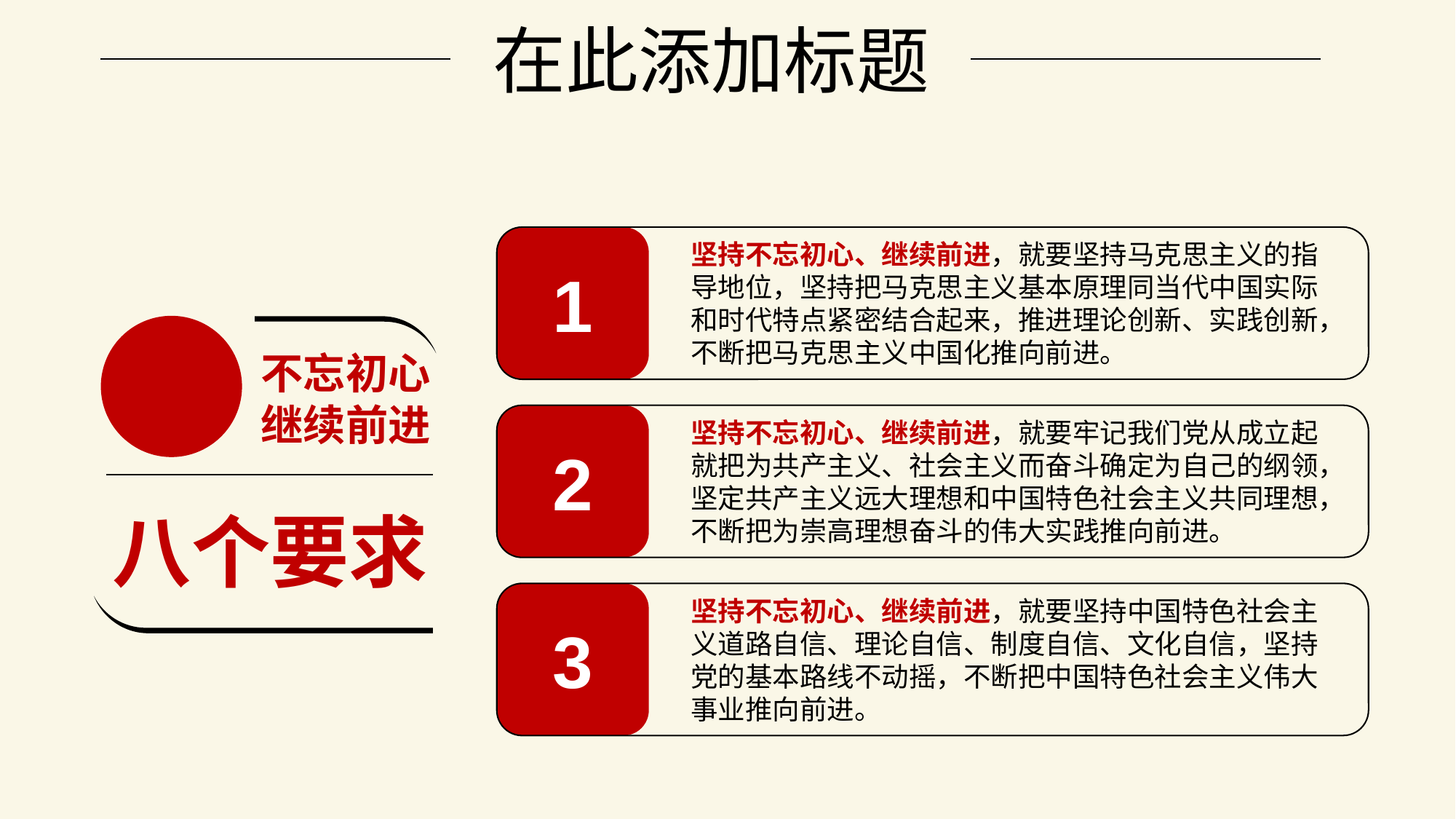

1
坚持不忘初心、继续前进，就要坚持马克思主义的指导地位，坚持把马克思主义基本原理同当代中国实际和时代特点紧密结合起来，推进理论创新、实践创新，不断把马克思主义中国化推向前进。

不忘初心
继续前进

2
坚持不忘初心、继续前进，就要牢记我们党从成立起就把为共产主义、社会主义而奋斗确定为自己的纲领，坚定共产主义远大理想和中国特色社会主义共同理想，不断把为崇高理想奋斗的伟大实践推向前进。
八个要求

3
坚持不忘初心、继续前进，就要坚持中国特色社会主义道路自信、理论自信、制度自信、文化自信，坚持党的基本路线不动摇，不断把中国特色社会主义伟大事业推向前进。